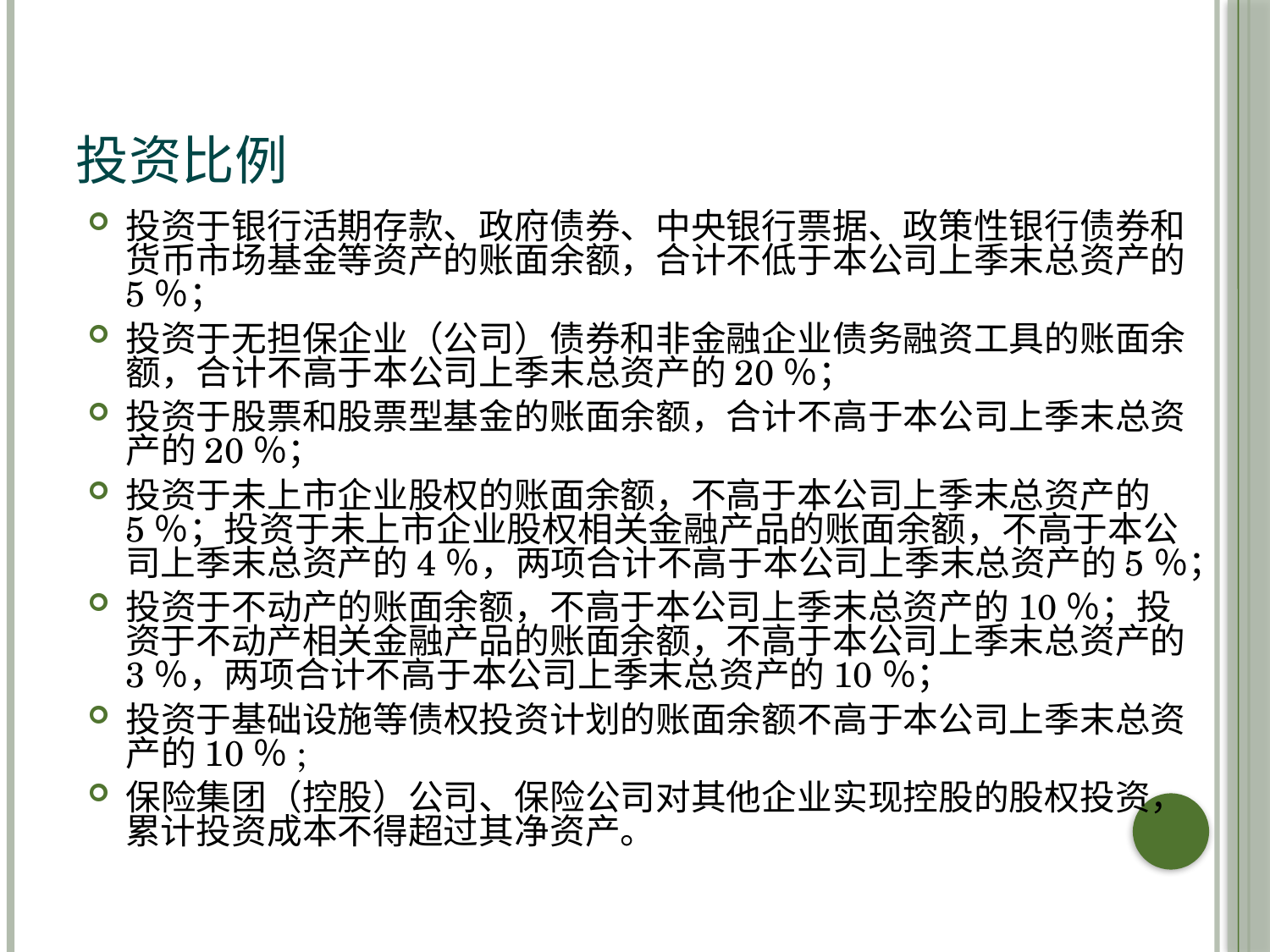

# 投资比例
投资于银行活期存款、政府债券、中央银行票据、政策性银行债券和货币市场基金等资产的账面余额，合计不低于本公司上季末总资产的5％；
投资于无担保企业（公司）债券和非金融企业债务融资工具的账面余额，合计不高于本公司上季末总资产的20％；
投资于股票和股票型基金的账面余额，合计不高于本公司上季末总资产的20％；
投资于未上市企业股权的账面余额，不高于本公司上季末总资产的5％；投资于未上市企业股权相关金融产品的账面余额，不高于本公司上季末总资产的4％，两项合计不高于本公司上季末总资产的5％；
投资于不动产的账面余额，不高于本公司上季末总资产的10％；投资于不动产相关金融产品的账面余额，不高于本公司上季末总资产的3％，两项合计不高于本公司上季末总资产的10％；
投资于基础设施等债权投资计划的账面余额不高于本公司上季末总资产的10％;
保险集团（控股）公司、保险公司对其他企业实现控股的股权投资，累计投资成本不得超过其净资产。